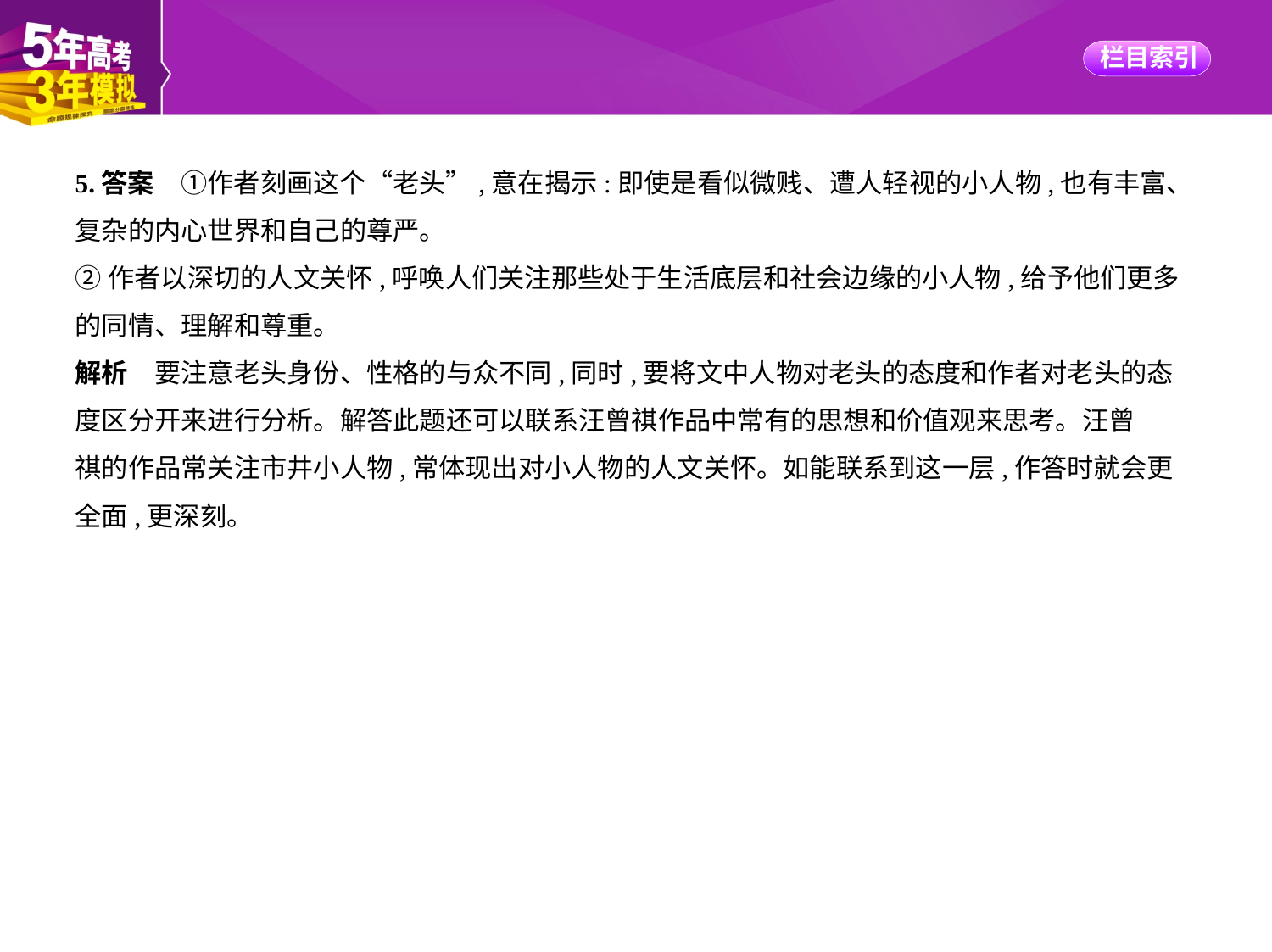

5.答案　①作者刻画这个“老头”,意在揭示:即使是看似微贱、遭人轻视的小人物,也有丰富、
复杂的内心世界和自己的尊严。
②作者以深切的人文关怀,呼唤人们关注那些处于生活底层和社会边缘的小人物,给予他们更多
的同情、理解和尊重。
解析　要注意老头身份、性格的与众不同,同时,要将文中人物对老头的态度和作者对老头的态
度区分开来进行分析。解答此题还可以联系汪曾祺作品中常有的思想和价值观来思考。汪曾
祺的作品常关注市井小人物,常体现出对小人物的人文关怀。如能联系到这一层,作答时就会更
全面,更深刻。